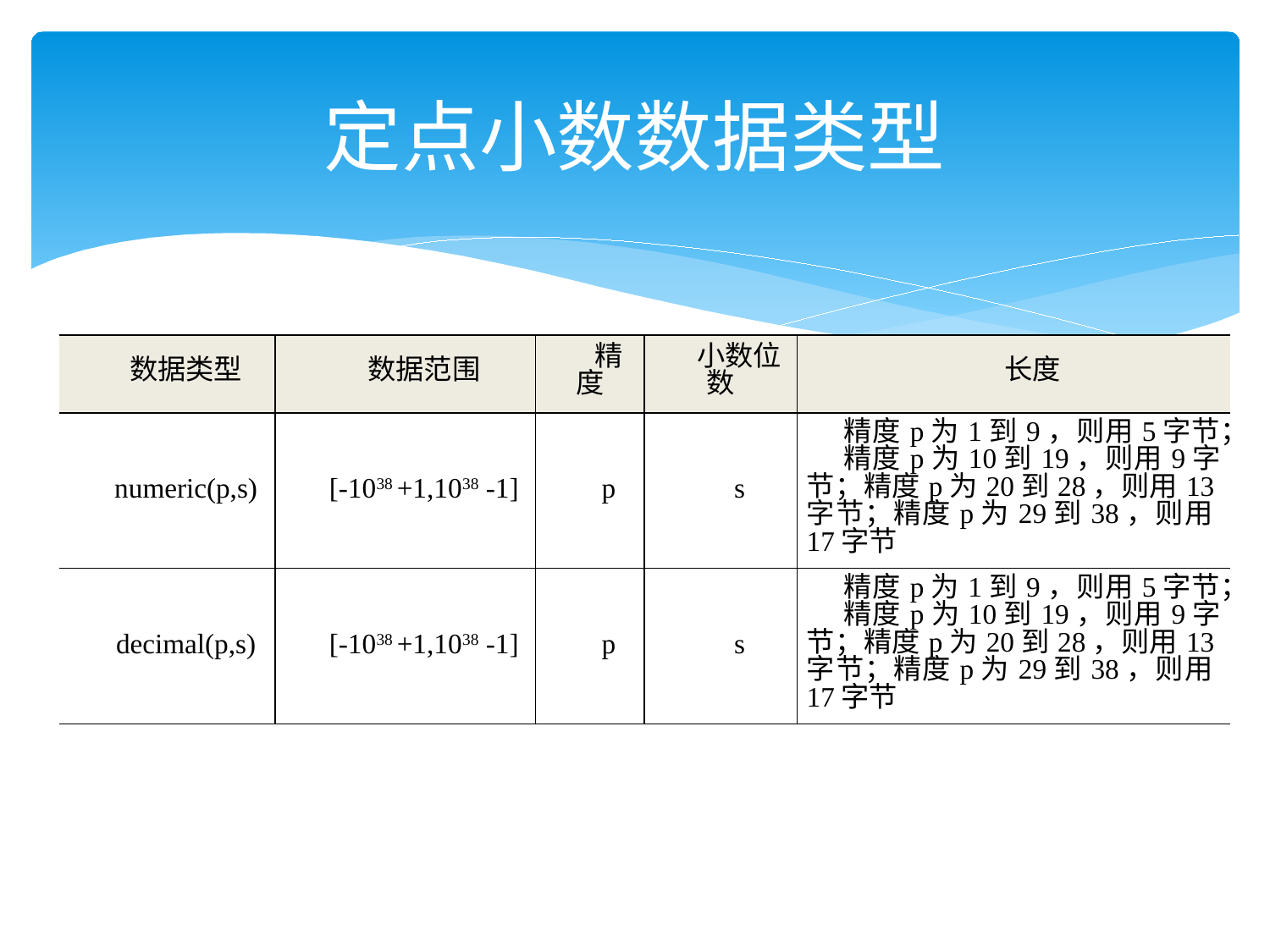

# 定点小数数据类型
| 数据类型 | 数据范围 | 精度 | 小数位数 | 长度 |
| --- | --- | --- | --- | --- |
| numeric(p,s) | [-1038 +1,1038 -1] | p | s | 精度p为1到9，则用5字节； 精度p为10到19，则用9字节；精度p为20到28，则用13字节；精度p为29到38，则用17字节 |
| decimal(p,s) | [-1038 +1,1038 -1] | p | s | 精度p为1到9，则用5字节； 精度p为10到19，则用9字节；精度p为20到28，则用13字节；精度p为29到38，则用17字节 |